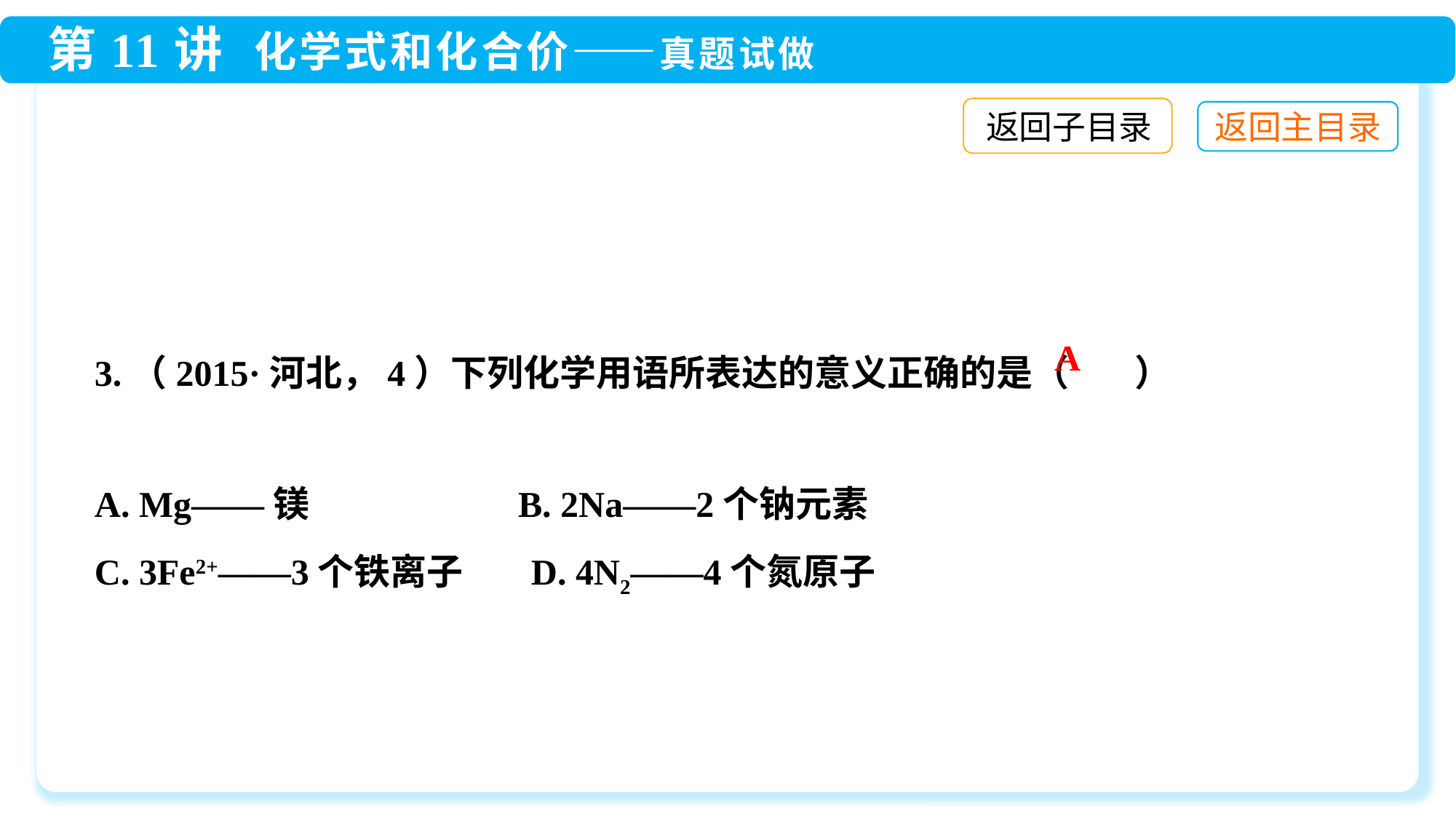

返回子目录

3.（2015·河北，4）下列化学用语所表达的意义正确的是（        ）

A. Mg——镁	                        B. 2Na——2个钠元素
C. 3Fe2+——3个铁离子	D. 4N2——4个氮原子
A